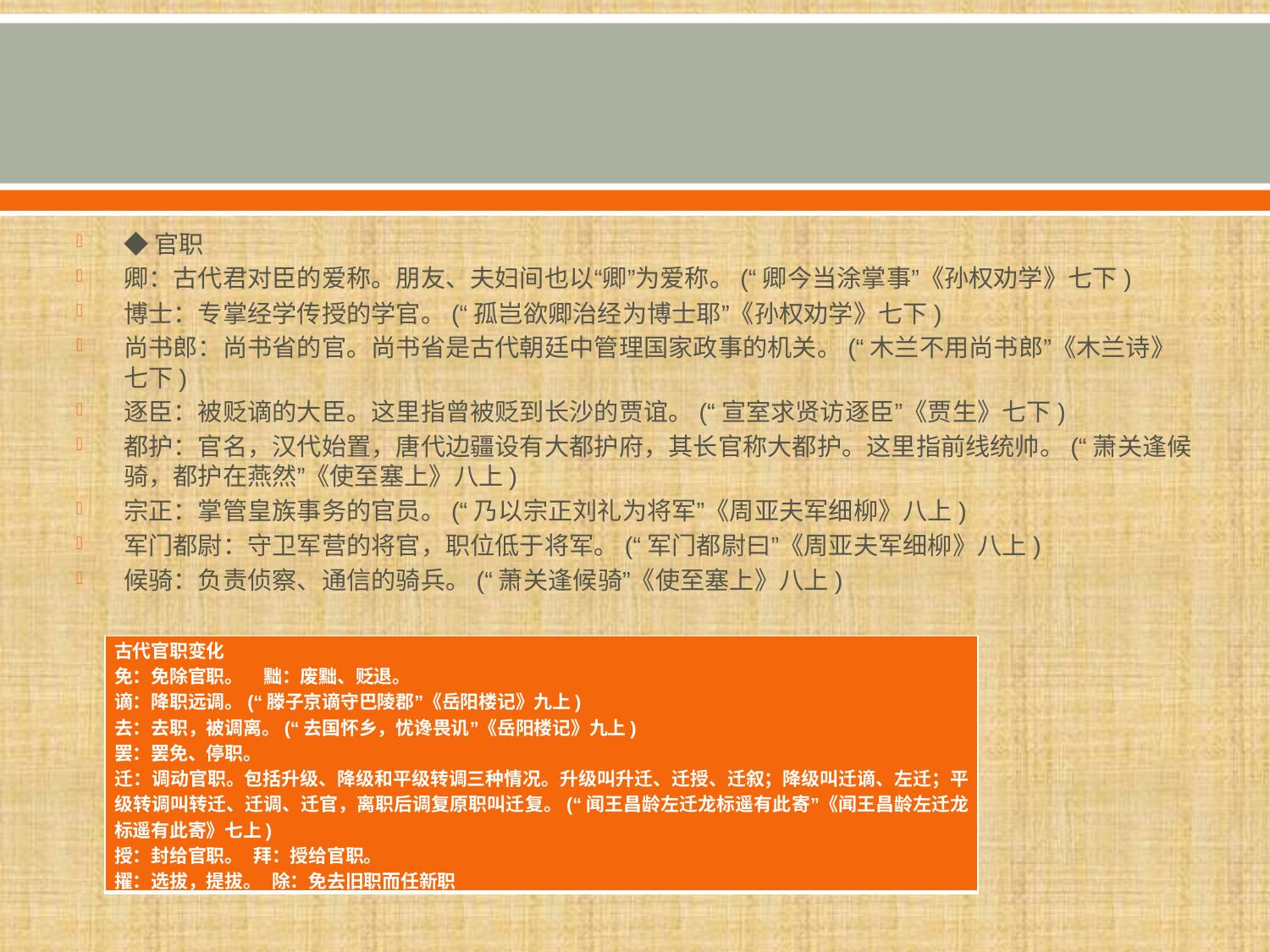

#
◆官职
卿：古代君对臣的爱称。朋友、夫妇间也以“卿”为爱称。(“卿今当涂掌事”《孙权劝学》七下)
博士：专掌经学传授的学官。(“孤岂欲卿治经为博士耶”《孙权劝学》七下)
尚书郎：尚书省的官。尚书省是古代朝廷中管理国家政事的机关。(“木兰不用尚书郎”《木兰诗》七下)
逐臣：被贬谪的大臣。这里指曾被贬到长沙的贾谊。(“宣室求贤访逐臣”《贾生》七下)
都护：官名，汉代始置，唐代边疆设有大都护府，其长官称大都护。这里指前线统帅。(“萧关逢候骑，都护在燕然”《使至塞上》八上)
宗正：掌管皇族事务的官员。(“乃以宗正刘礼为将军”《周亚夫军细柳》八上)
军门都尉：守卫军营的将官，职位低于将军。(“军门都尉曰”《周亚夫军细柳》八上)
候骑：负责侦察、通信的骑兵。(“萧关逢候骑”《使至塞上》八上)

| 古代官职变化 免：免除官职。 黜：废黜、贬退。 谪：降职远调。(“滕子京谪守巴陵郡”《岳阳楼记》九上) 去：去职，被调离。(“去国怀乡，忧谗畏讥”《岳阳楼记》九上) 罢：罢免、停职。 迁：调动官职。包括升级、降级和平级转调三种情况。升级叫升迁、迁授、迁叙；降级叫迁谪、左迁；平级转调叫转迁、迁调、迁官，离职后调复原职叫迁复。(“闻王昌龄左迁龙标遥有此寄”《闻王昌龄左迁龙标遥有此寄》七上) 授：封给官职。 拜：授给官职。 擢：选拔，提拔。 除：免去旧职而任新职 |
| --- |